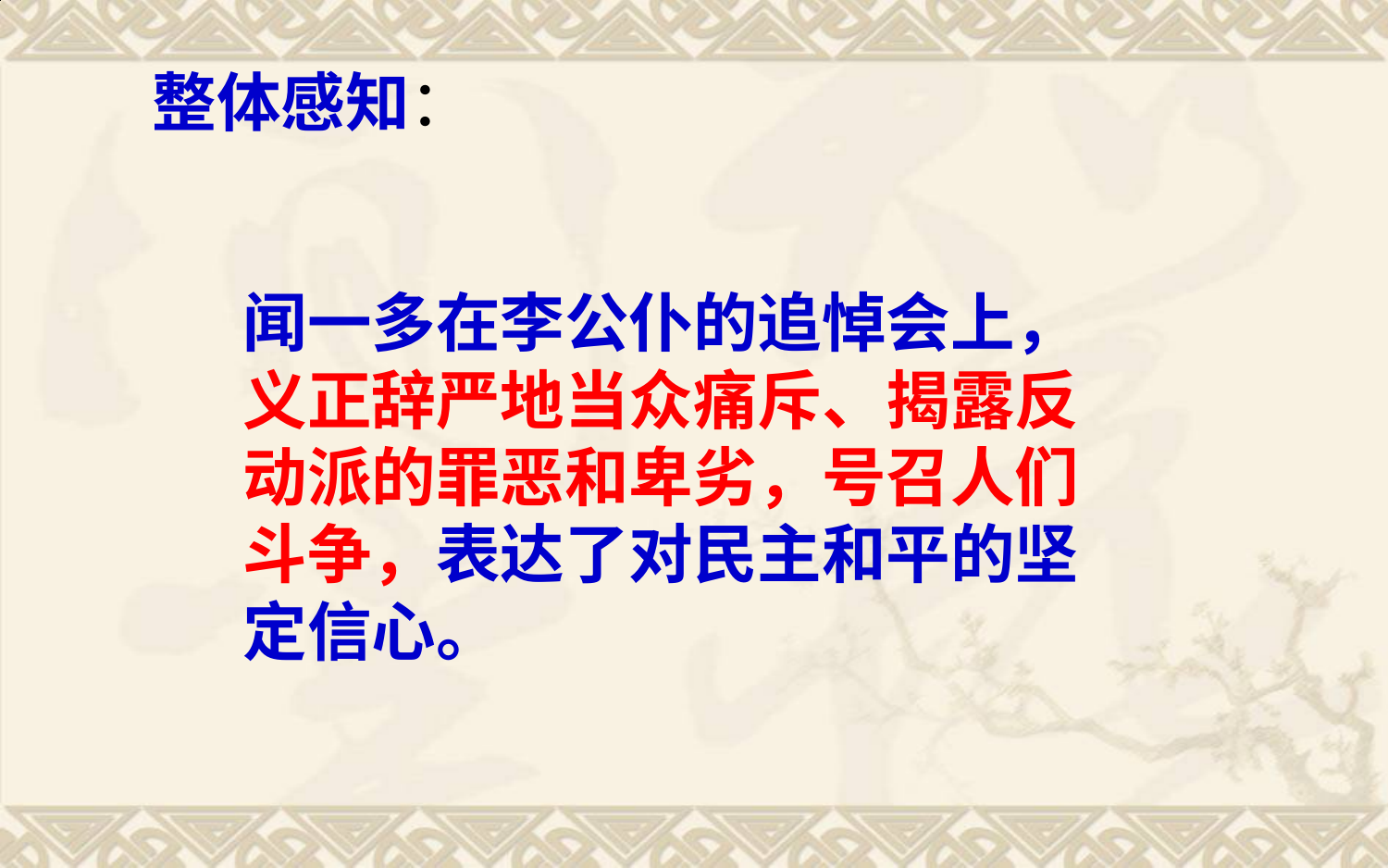

# 整体感知：
 闻一多演讲的主要内容是什么？

闻一多在李公仆的追悼会上，义正辞严地当众痛斥、揭露反动派的罪恶和卑劣，号召人们斗争，表达了对民主和平的坚定信心。